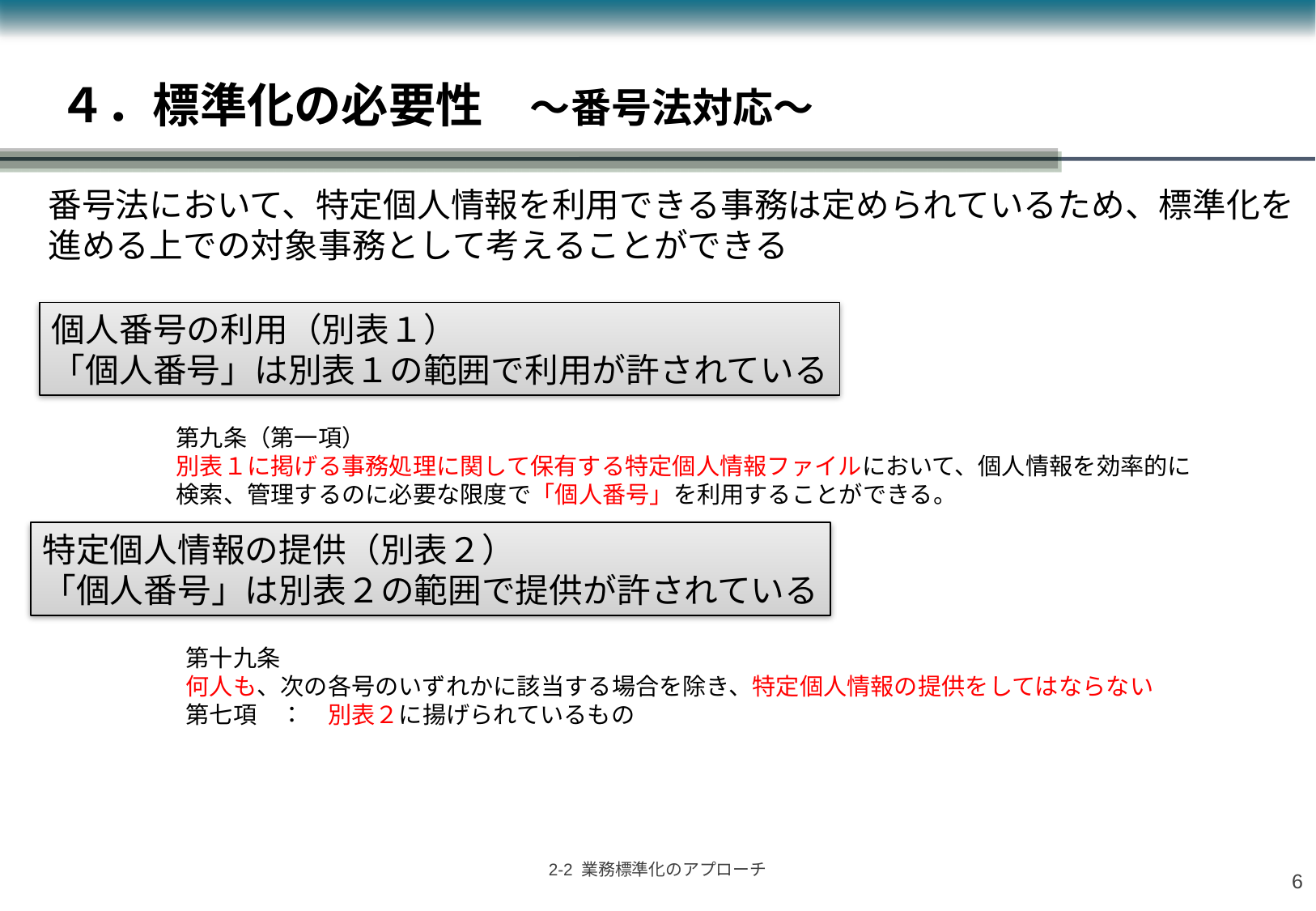

# ４．標準化の必要性　～番号法対応～
番号法において、特定個人情報を利用できる事務は定められているため、標準化を
進める上での対象事務として考えることができる
個人番号の利用（別表１）
「個人番号」は別表１の範囲で利用が許されている
第九条（第一項）
別表１に掲げる事務処理に関して保有する特定個人情報ファイルにおいて、個人情報を効率的に検索、管理するのに必要な限度で「個人番号」を利用することができる。
特定個人情報の提供（別表２）
「個人番号」は別表２の範囲で提供が許されている
第十九条
何人も、次の各号のいずれかに該当する場合を除き、特定個人情報の提供をしてはならない
第七項　：　別表２に揚げられているもの
6
2-2 業務標準化のアプローチ